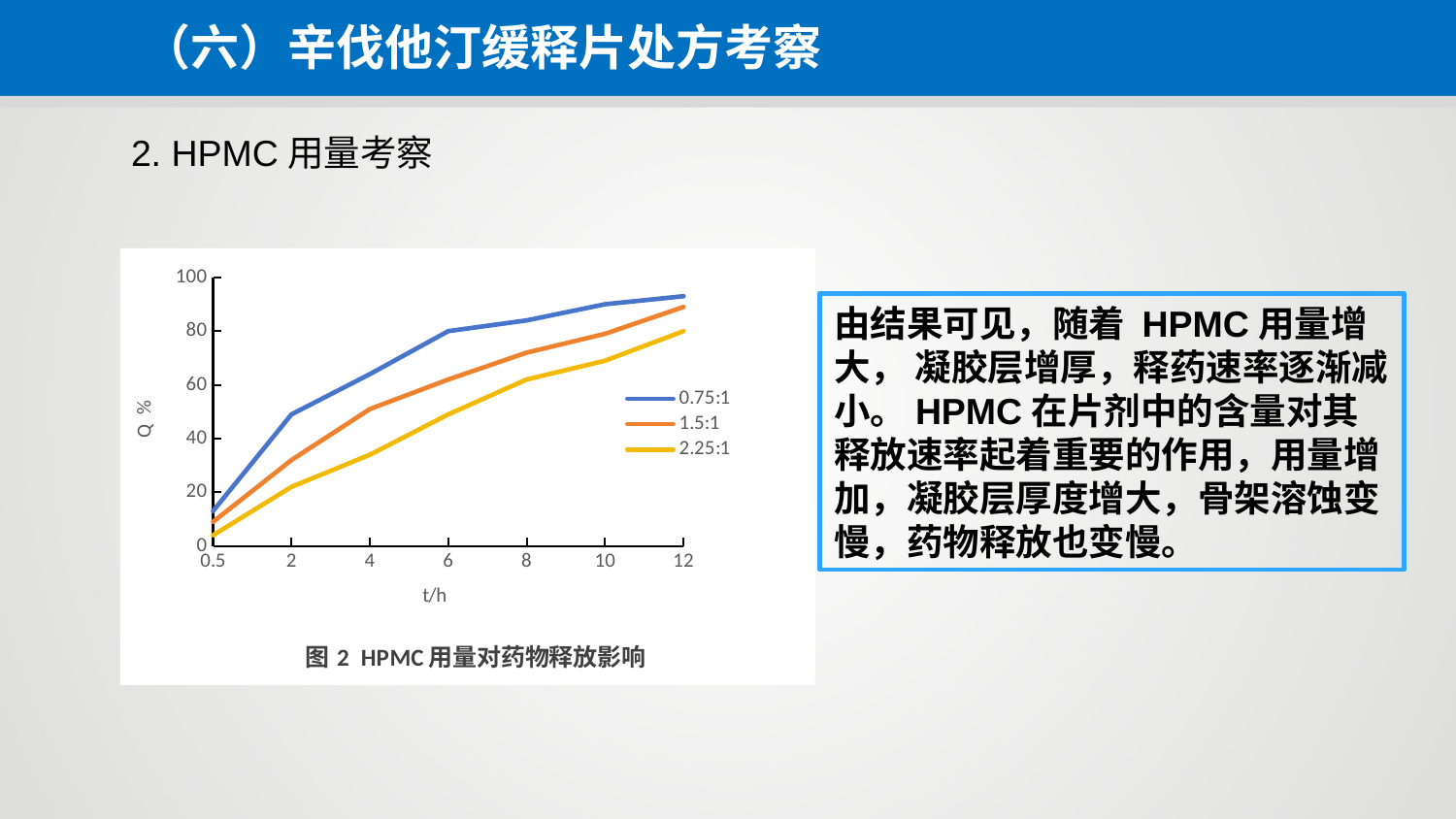

（六）辛伐他汀缓释片处方考察
2. HPMC用量考察

### Chart: 图2  HPMC用量对药物释放影响

| Category | 0.75:1 | 1.5:1 | 2.25:1 |
|---|---|---|---|
| 0.5 | 13.0 | 9.0 | 4.0 |
| 2 | 49.0 | 32.0 | 22.0 |
| 4 | 64.0 | 51.0 | 34.0 |
| 6 | 80.0 | 62.0 | 49.0 |
| 8 | 84.0 | 72.0 | 62.0 |
| 10 | 90.0 | 79.0 | 69.0 |
| 12 | 93.0 | 89.0 | 80.0 |
由结果可见，随着 HPMC用量增大， 凝胶层增厚，释药速率逐渐减小。HPMC在片剂中的含量对其释放速率起着重要的作用，用量增加，凝胶层厚度增大，骨架溶蚀变慢，药物释放也变慢。